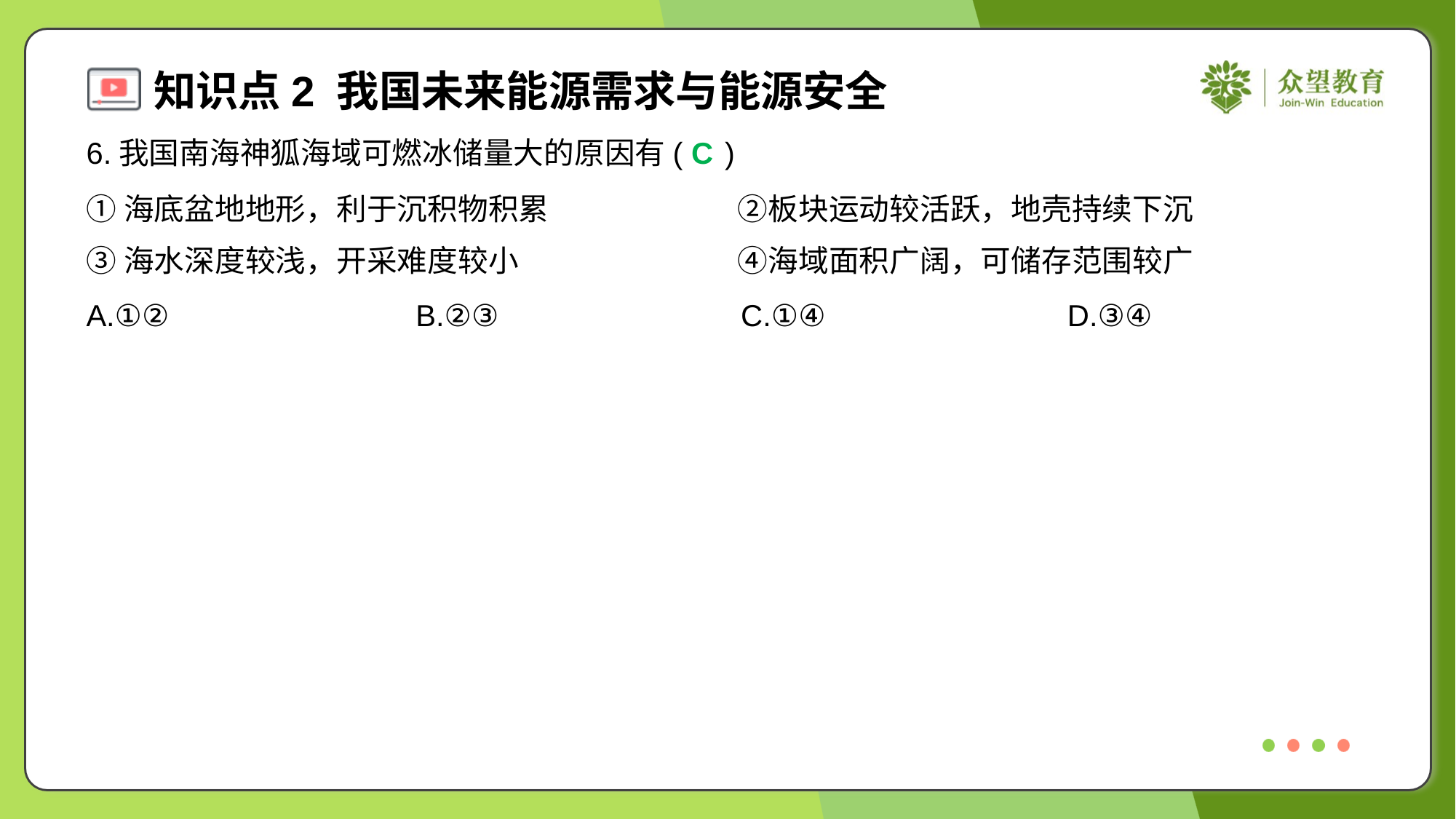

6.我国南海神狐海域可燃冰储量大的原因有(     )
C
①海底盆地地形，利于沉积物积累	②板块运动较活跃，地壳持续下沉
③海水深度较浅，开采难度较小	④海域面积广阔，可储存范围较广
A.①②	B.②③	C.①④	D.③④